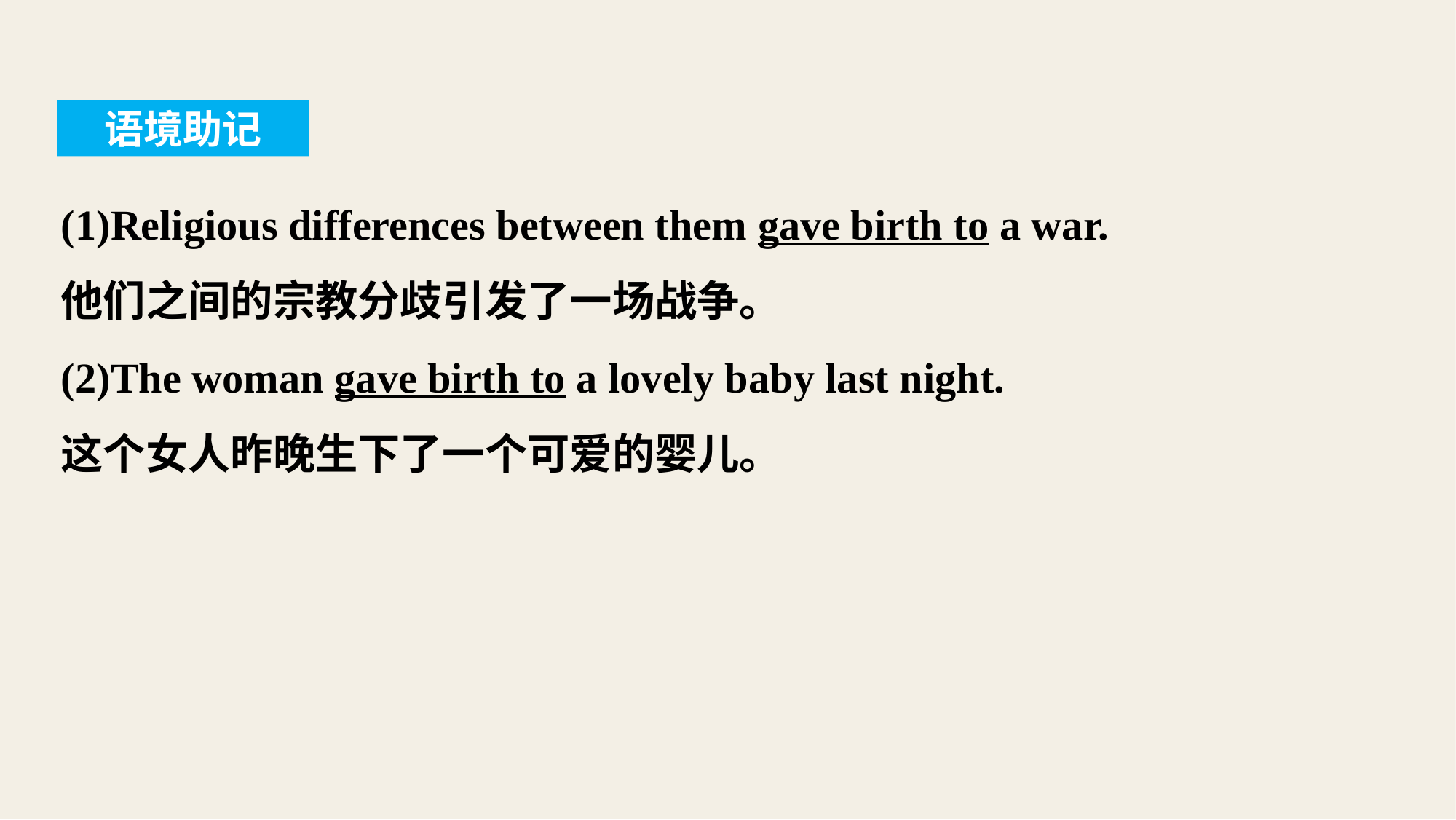

语境助记
(1)Religious differences between them gave birth to a war.
他们之间的宗教分歧引发了一场战争。
(2)The woman gave birth to a lovely baby last night.
这个女人昨晚生下了一个可爱的婴儿。